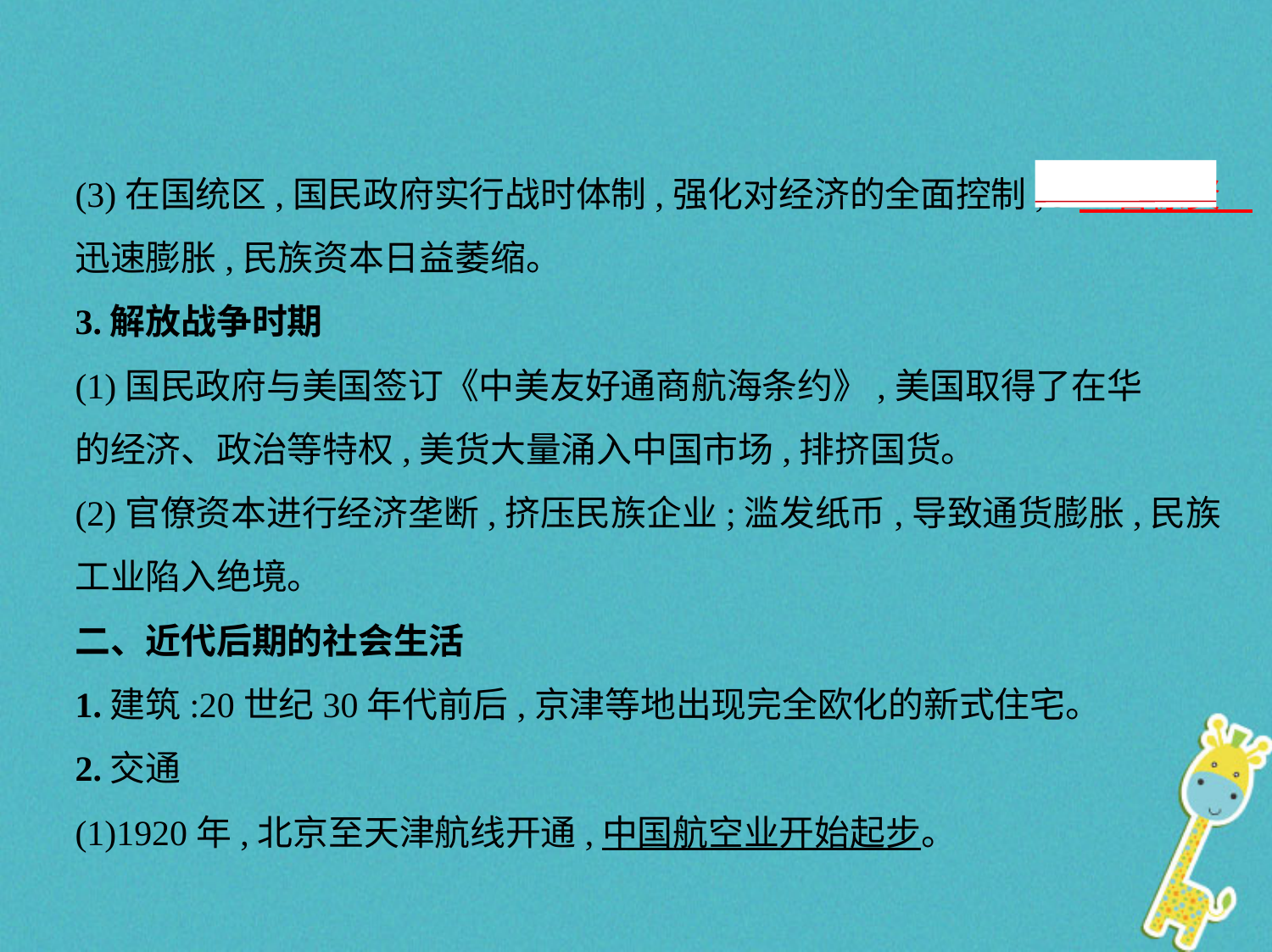

(3)在国统区,国民政府实行战时体制,强化对经济的全面控制,②　官僚资
迅速膨胀,民族资本日益萎缩。
3.解放战争时期
(1)国民政府与美国签订《中美友好通商航海条约》,美国取得了在华
的经济、政治等特权,美货大量涌入中国市场,排挤国货。
(2)官僚资本进行经济垄断,挤压民族企业;滥发纸币,导致通货膨胀,民族
工业陷入绝境。
二、近代后期的社会生活
1.建筑:20世纪30年代前后,京津等地出现完全欧化的新式住宅。
2.交通
(1)1920年,北京至天津航线开通,中国航空业开始起步。